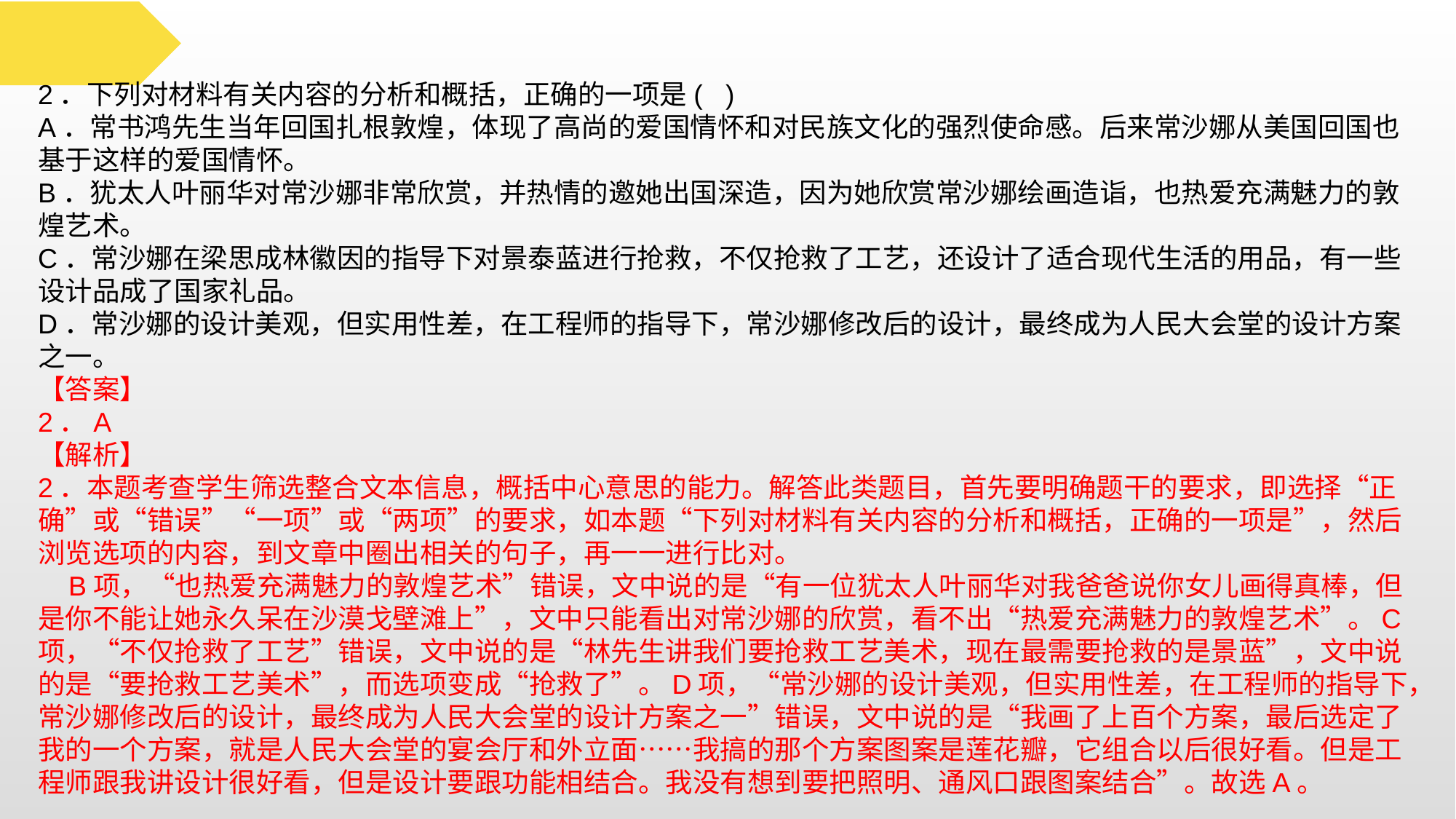

2．下列对材料有关内容的分析和概括，正确的一项是(   )
A．常书鸿先生当年回国扎根敦煌，体现了高尚的爱国情怀和对民族文化的强烈使命感。后来常沙娜从美国回国也基于这样的爱国情怀。
B．犹太人叶丽华对常沙娜非常欣赏，并热情的邀她出国深造，因为她欣赏常沙娜绘画造诣，也热爱充满魅力的敦煌艺术。
C．常沙娜在梁思成林徽因的指导下对景泰蓝进行抢救，不仅抢救了工艺，还设计了适合现代生活的用品，有一些设计品成了国家礼品。
D．常沙娜的设计美观，但实用性差，在工程师的指导下，常沙娜修改后的设计，最终成为人民大会堂的设计方案之一。
【答案】
2．A
【解析】
2．本题考查学生筛选整合文本信息，概括中心意思的能力。解答此类题目，首先要明确题干的要求，即选择“正确”或“错误”“一项”或“两项”的要求，如本题“下列对材料有关内容的分析和概括，正确的一项是”，然后浏览选项的内容，到文章中圈出相关的句子，再一一进行比对。
    B项，“也热爱充满魅力的敦煌艺术”错误，文中说的是“有一位犹太人叶丽华对我爸爸说你女儿画得真棒，但是你不能让她永久呆在沙漠戈壁滩上”，文中只能看出对常沙娜的欣赏，看不出“热爱充满魅力的敦煌艺术”。C项，“不仅抢救了工艺”错误，文中说的是“林先生讲我们要抢救工艺美术，现在最需要抢救的是景蓝”，文中说的是“要抢救工艺美术”，而选项变成“抢救了”。D项，“常沙娜的设计美观，但实用性差，在工程师的指导下，常沙娜修改后的设计，最终成为人民大会堂的设计方案之一”错误，文中说的是“我画了上百个方案，最后选定了我的一个方案，就是人民大会堂的宴会厅和外立面……我搞的那个方案图案是莲花瓣，它组合以后很好看。但是工程师跟我讲设计很好看，但是设计要跟功能相结合。我没有想到要把照明、通风口跟图案结合”。故选A。